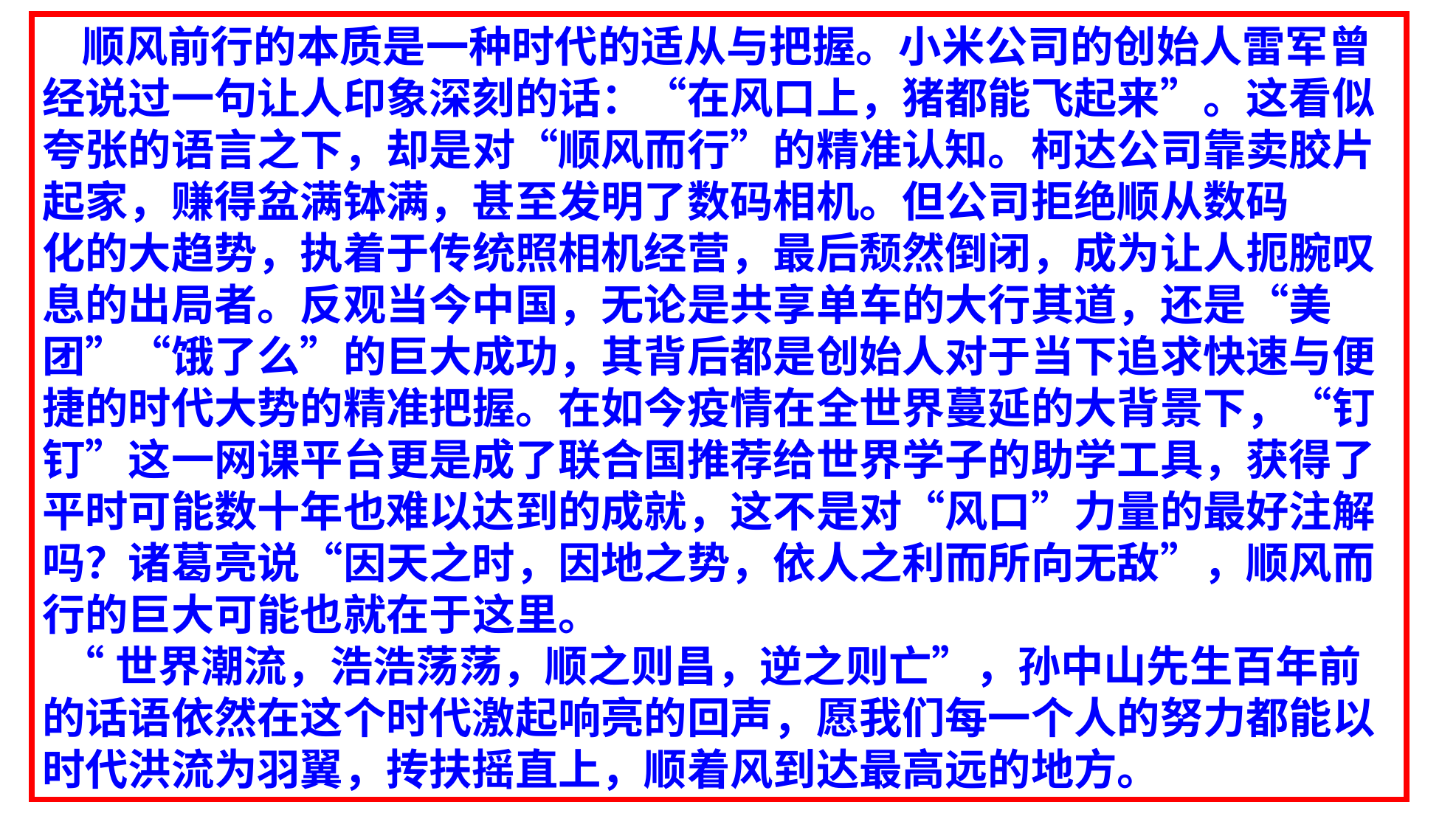

顺风前行的本质是一种时代的适从与把握。小米公司的创始人雷军曾经说过一句让人印象深刻的话：“在风口上，猪都能飞起来”。这看似夸张的语言之下，却是对“顺风而行”的精准认知。柯达公司靠卖胶片起家，赚得盆满钵满，甚至发明了数码相机。但公司拒绝顺从数码
化的大趋势，执着于传统照相机经营，最后颓然倒闭，成为让人扼腕叹息的出局者。反观当今中国，无论是共享单车的大行其道，还是“美团”“饿了么”的巨大成功，其背后都是创始人对于当下追求快速与便捷的时代大势的精准把握。在如今疫情在全世界蔓延的大背景下，“钉
钉”这一网课平台更是成了联合国推荐给世界学子的助学工具，获得了平时可能数十年也难以达到的成就，这不是对“风口”力量的最好注解吗？诸葛亮说“因天之时，因地之势，依人之利而所向无敌”，顺风而行的巨大可能也就在于这里。
  “世界潮流，浩浩荡荡，顺之则昌，逆之则亡”，孙中山先生百年前的话语依然在这个时代激起响亮的回声，愿我们每一个人的努力都能以时代洪流为羽翼，抟扶摇直上，顺着风到达最高远的地方。